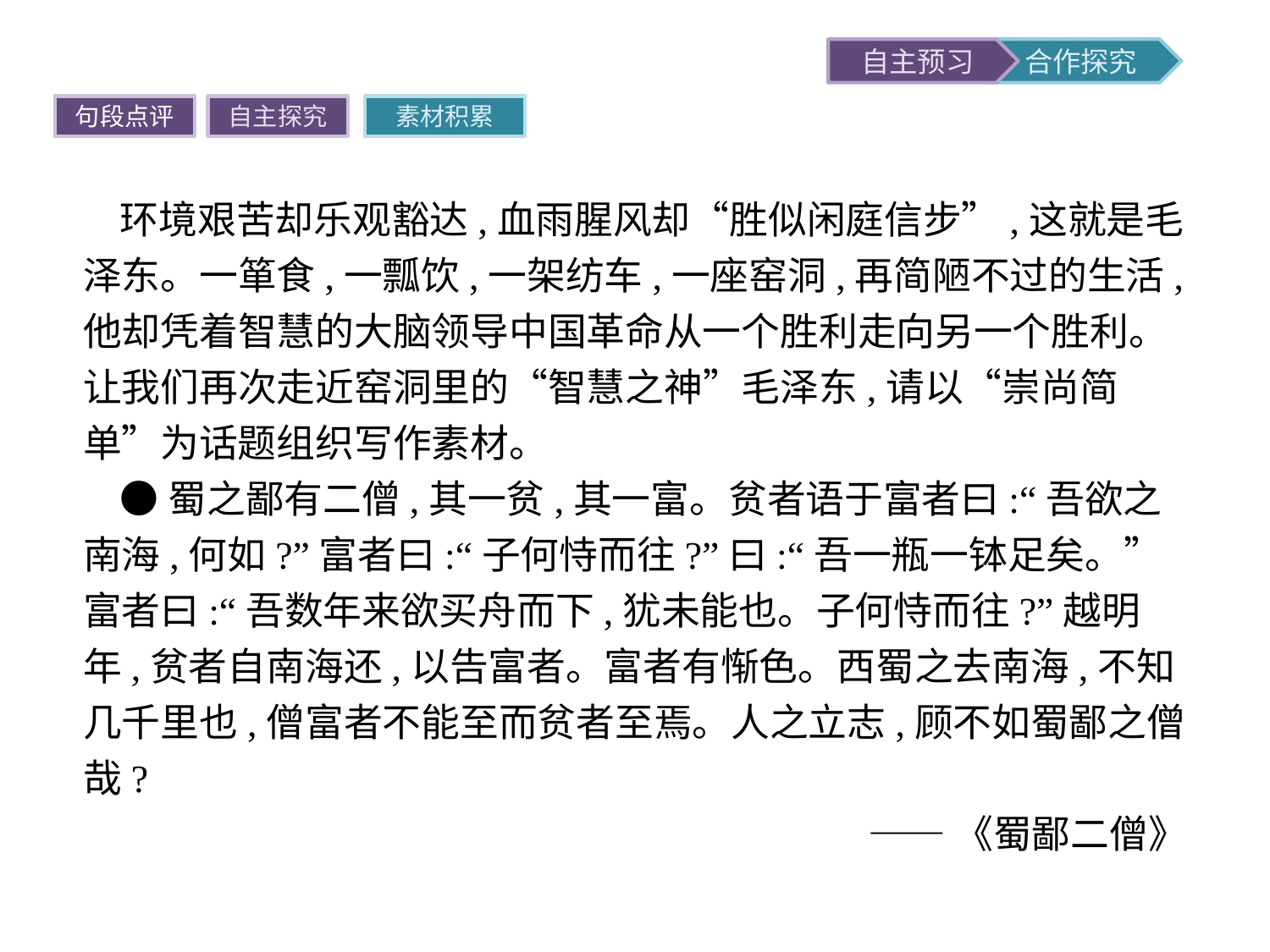

句段点评
自主探究
素材积累
环境艰苦却乐观豁达,血雨腥风却“胜似闲庭信步”,这就是毛泽东。一箪食,一瓢饮,一架纺车,一座窑洞,再简陋不过的生活,他却凭着智慧的大脑领导中国革命从一个胜利走向另一个胜利。让我们再次走近窑洞里的“智慧之神”毛泽东,请以“崇尚简单”为话题组织写作素材。
●蜀之鄙有二僧,其一贫,其一富。贫者语于富者曰:“吾欲之南海,何如?”富者曰:“子何恃而往?”曰:“吾一瓶一钵足矣。”富者曰:“吾数年来欲买舟而下,犹未能也。子何恃而往?”越明年,贫者自南海还,以告富者。富者有惭色。西蜀之去南海,不知几千里也,僧富者不能至而贫者至焉。人之立志,顾不如蜀鄙之僧哉?
——《蜀鄙二僧》